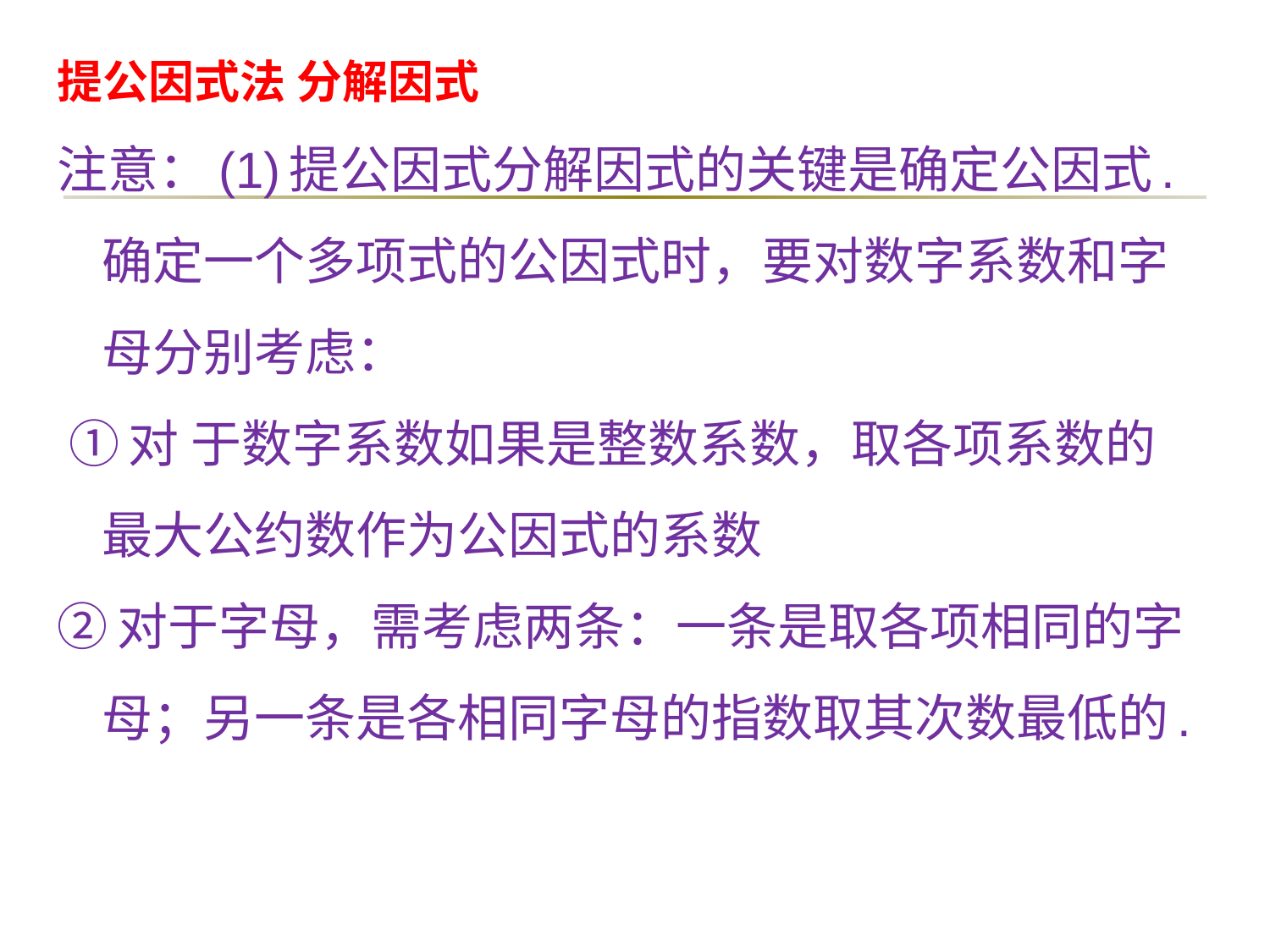

提公因式法 分解因式
注意：(1)提公因式分解因式的关键是确定公因式.确定一个多项式的公因式时，要对数字系数和字母分别考虑：
 ①对 于数字系数如果是整数系数，取各项系数的最大公约数作为公因式的系数
②对于字母，需考虑两条：一条是取各项相同的字母；另一条是各相同字母的指数取其次数最低的.